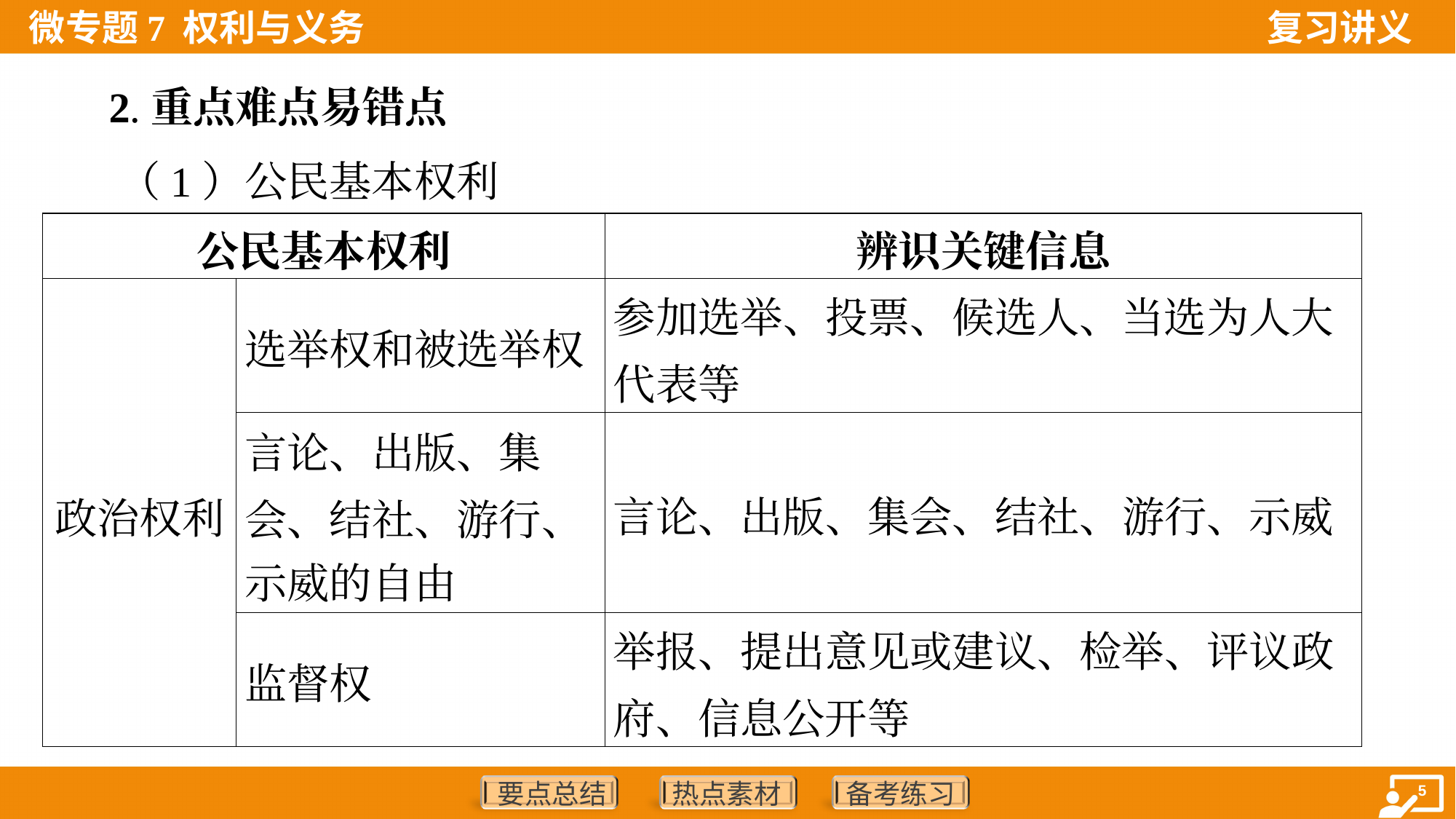

2.重点难点易错点
    （1）公民基本权利
| 公民基本权利 |  |  | 辨识关键信息 |
| --- | --- | --- | --- |
| 政治权利 | 选举权和被选举权 |  | 参加选举、投票、候选人、当选为人大代表等 |
|  | 言论、出版、集 会、结社、游行、 示威的自由 |  | 言论、出版、集会、结社、游行、示威 |
|  | 监督权 |  | 举报、提出意见或建议、检举、评议政府、信息公开等 |